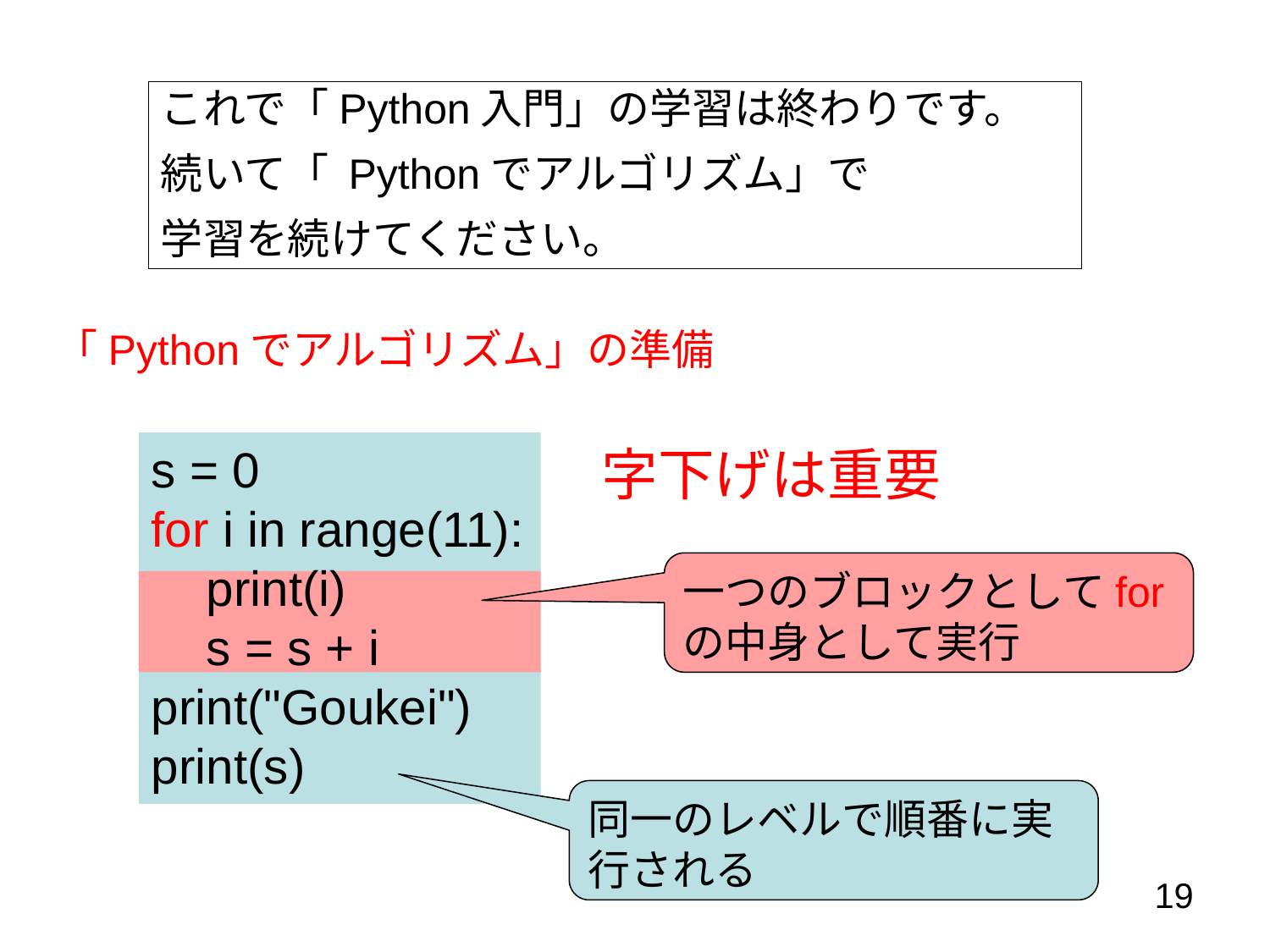

これで「Python入門」の学習は終わりです。
続いて「 Pythonでアルゴリズム」で
学習を続けてください。
 「Pythonでアルゴリズム」の準備

s = 0
for i in range(11):
    print(i)
    s = s + i
print("Goukei")
print(s)
 字下げは重要
一つのブロックとしてforの中身として実行

同一のレベルで順番に実行される
19